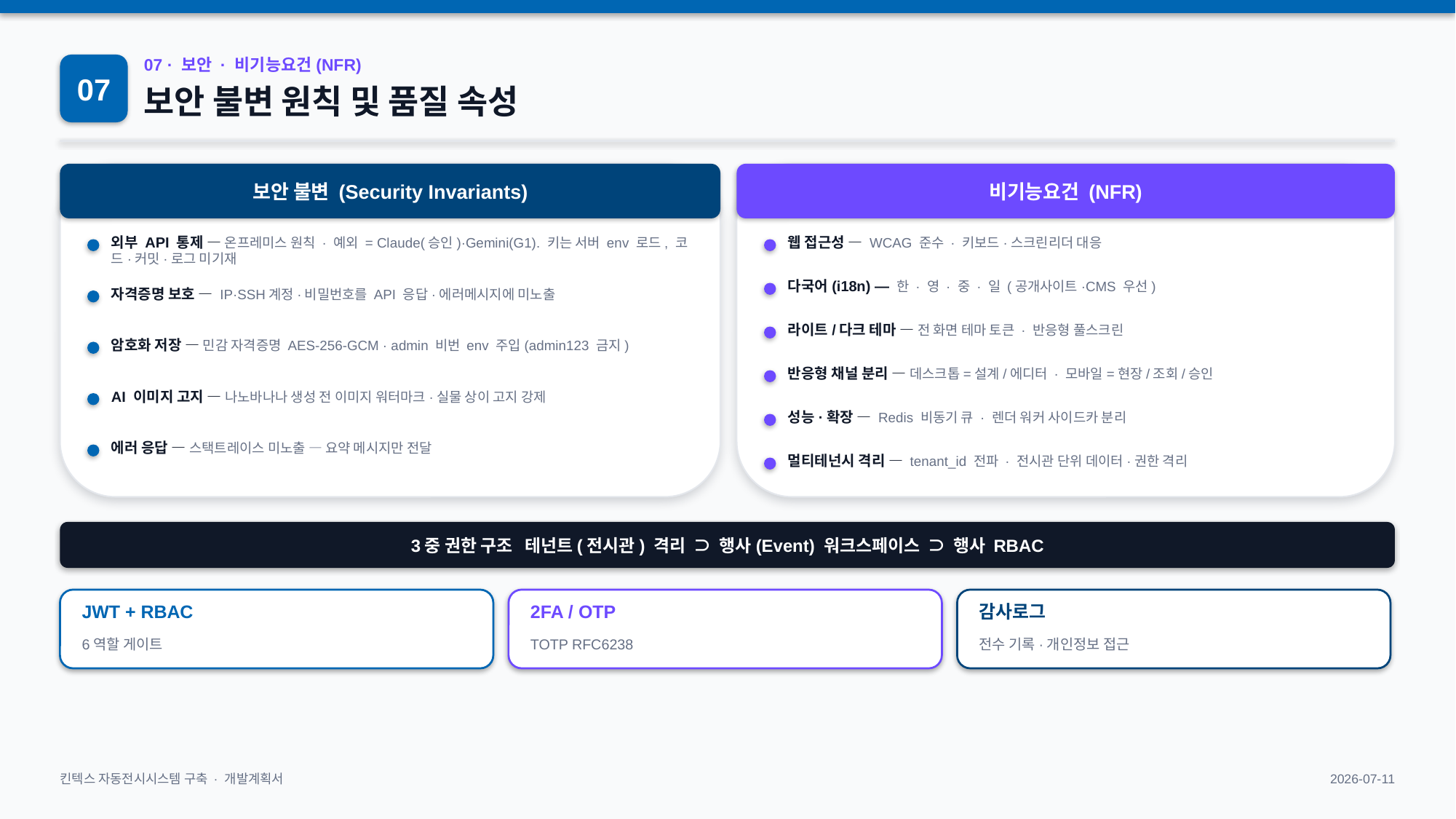

07
07 · 보안 · 비기능요건(NFR)
보안 불변 원칙 및 품질 속성

보안 불변 (Security Invariants)

비기능요건 (NFR)
외부 API 통제 — 온프레미스 원칙 · 예외 = Claude(승인)·Gemini(G1). 키는 서버 env 로드, 코드·커밋·로그 미기재
웹 접근성 — WCAG 준수 · 키보드·스크린리더 대응

다국어(i18n) — 한 · 영 · 중 · 일 (공개사이트·CMS 우선)

자격증명 보호 — IP·SSH계정·비밀번호를 API 응답·에러메시지에 미노출

라이트/다크 테마 — 전 화면 테마 토큰 · 반응형 풀스크린

암호화 저장 — 민감 자격증명 AES-256-GCM · admin 비번 env 주입(admin123 금지)

반응형 채널 분리 — 데스크톱=설계/에디터 · 모바일=현장/조회/승인

AI 이미지 고지 — 나노바나나 생성 전 이미지 워터마크·실물 상이 고지 강제

성능·확장 — Redis 비동기 큐 · 렌더 워커 사이드카 분리

에러 응답 — 스택트레이스 미노출 — 요약 메시지만 전달

멀티테넌시 격리 — tenant_id 전파 · 전시관 단위 데이터·권한 격리

3중 권한 구조   테넌트(전시관) 격리  ⊃  행사(Event) 워크스페이스  ⊃  행사 RBAC

JWT + RBAC
2FA / OTP
감사로그
6역할 게이트
TOTP RFC6238
전수 기록·개인정보 접근
킨텍스 자동전시시스템 구축 · 개발계획서
2026-07-11